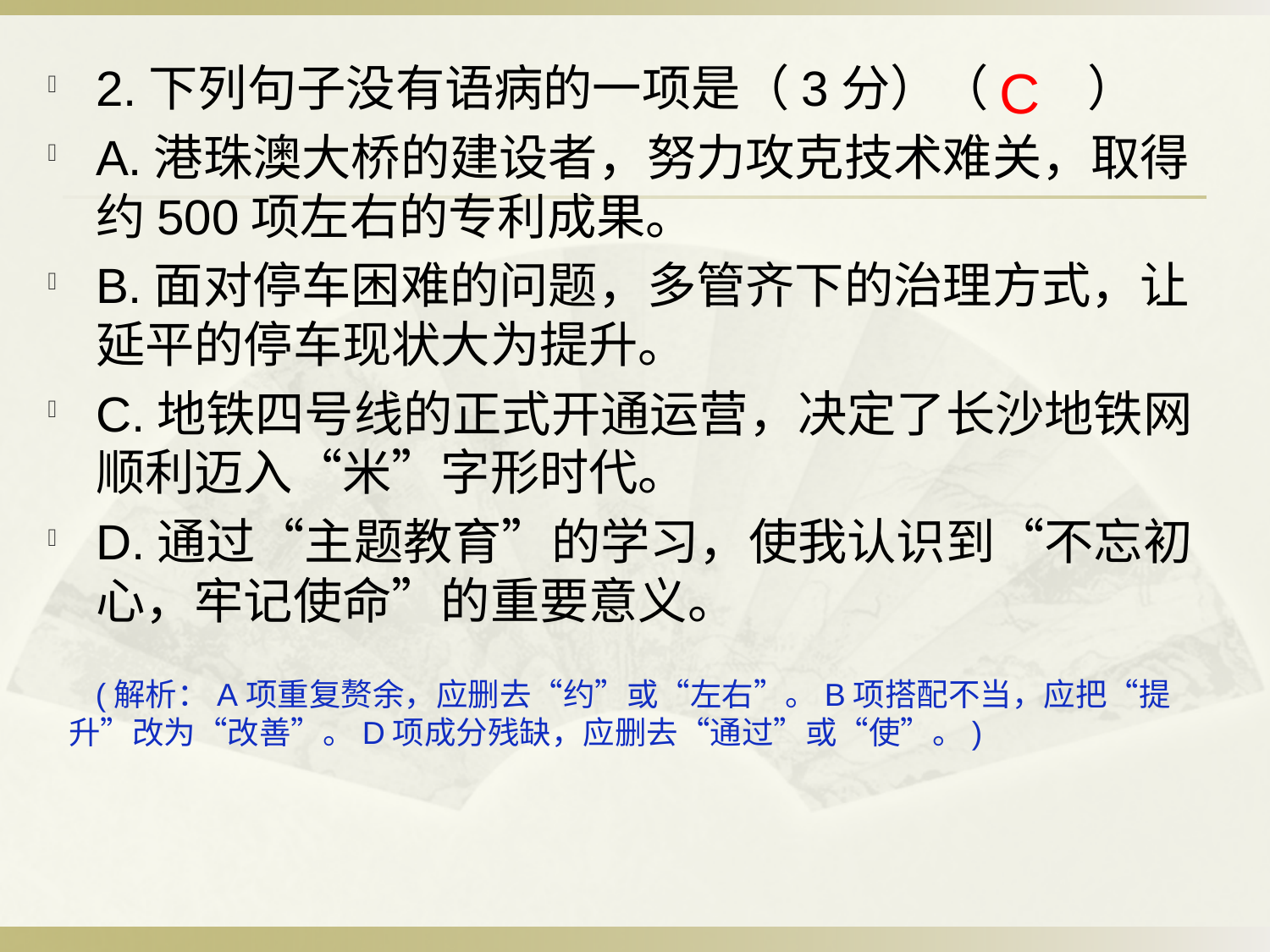

2.下列句子没有语病的一项是（3分）（         ）
A.港珠澳大桥的建设者，努力攻克技术难关，取得约500项左右的专利成果。
B.面对停车困难的问题，多管齐下的治理方式，让延平的停车现状大为提升。
C.地铁四号线的正式开通运营，决定了长沙地铁网顺利迈入“米”字形时代。
D.通过“主题教育”的学习，使我认识到“不忘初心，牢记使命”的重要意义。

C
   (解析：A项重复赘余，应删去“约”或“左右”。B项搭配不当，应把“提升”改为“改善”。D项成分残缺，应删去“通过”或“使”。)